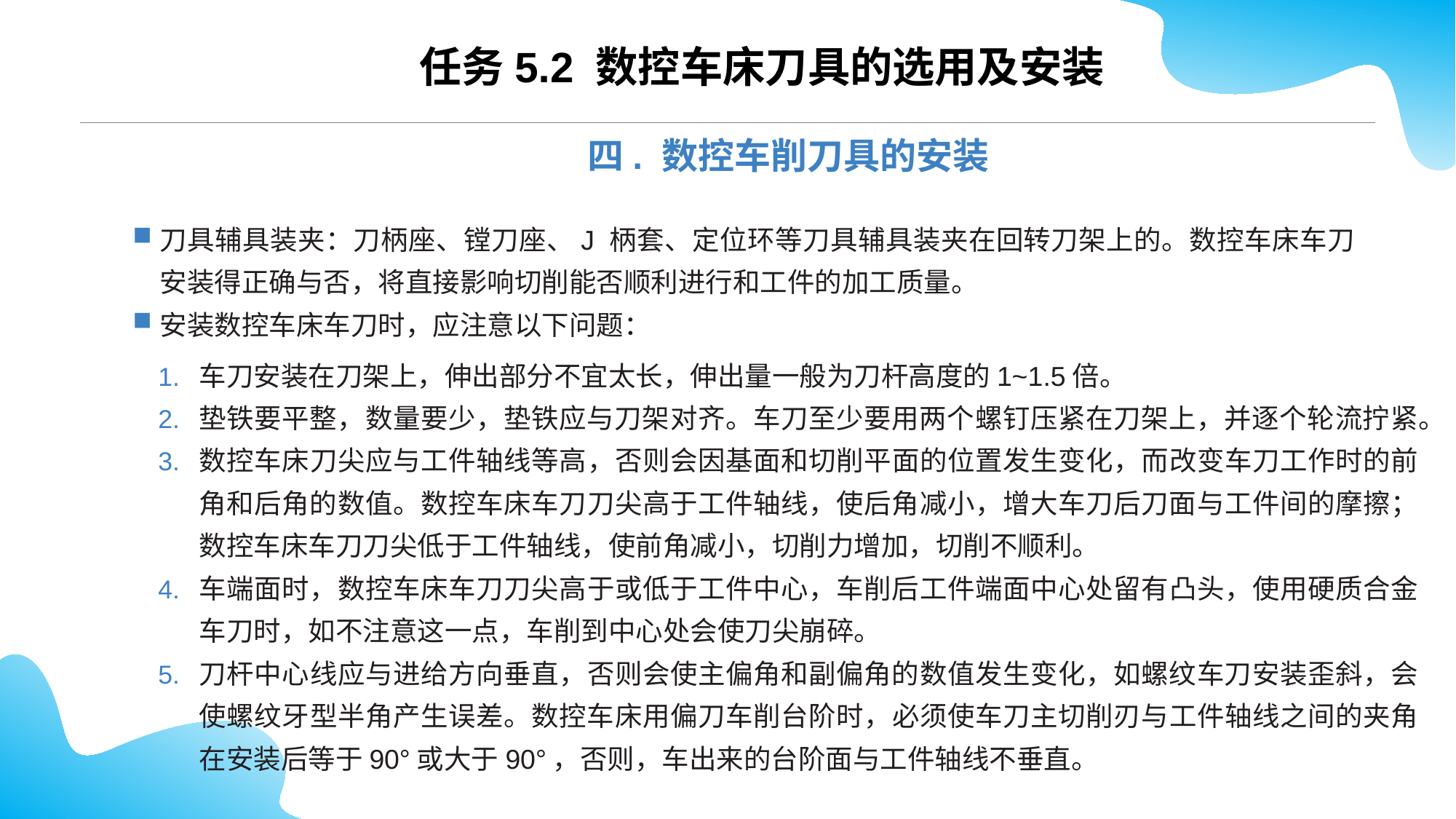

任务5.2 数控车床刀具的选用及安装
四. 数控车削刀具的安装
刀具辅具装夹：刀柄座、镗刀座、J 柄套、定位环等刀具辅具装夹在回转刀架上的。数控车床车刀安装得正确与否，将直接影响切削能否顺利进行和工件的加工质量。
安装数控车床车刀时，应注意以下问题：
车刀安装在刀架上，伸出部分不宜太长，伸出量一般为刀杆高度的1~1.5倍。
垫铁要平整，数量要少，垫铁应与刀架对齐。车刀至少要用两个螺钉压紧在刀架上，并逐个轮流拧紧。
数控车床刀尖应与工件轴线等高，否则会因基面和切削平面的位置发生变化，而改变车刀工作时的前角和后角的数值。数控车床车刀刀尖高于工件轴线，使后角减小，增大车刀后刀面与工件间的摩擦；数控车床车刀刀尖低于工件轴线，使前角减小，切削力增加，切削不顺利。
车端面时，数控车床车刀刀尖高于或低于工件中心，车削后工件端面中心处留有凸头，使用硬质合金车刀时，如不注意这一点，车削到中心处会使刀尖崩碎。
刀杆中心线应与进给方向垂直，否则会使主偏角和副偏角的数值发生变化，如螺纹车刀安装歪斜，会使螺纹牙型半角产生误差。数控车床用偏刀车削台阶时，必须使车刀主切削刃与工件轴线之间的夹角在安装后等于90°或大于90°，否则，车出来的台阶面与工件轴线不垂直。